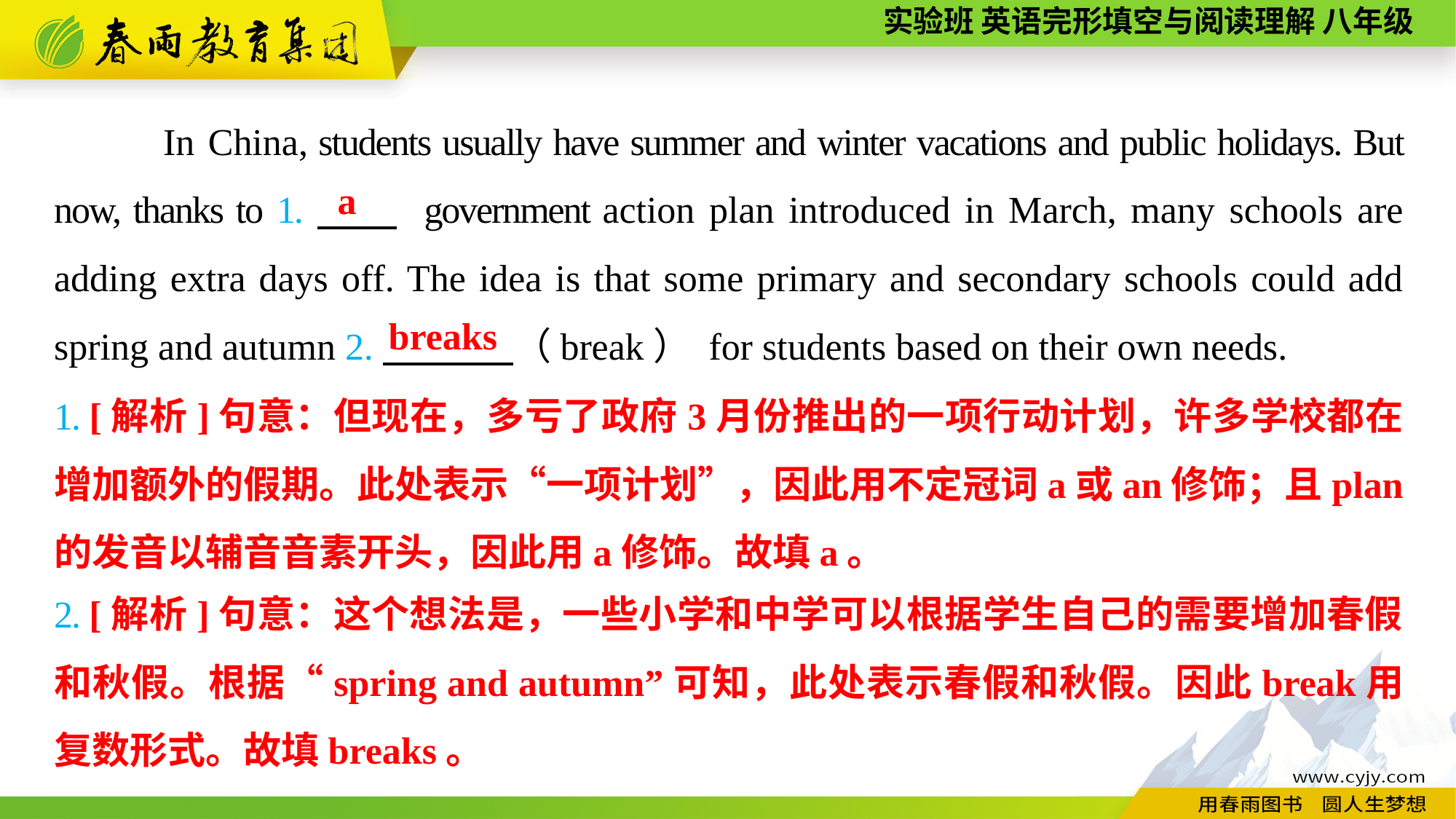

In China, students usually have summer and winter vacations and public holidays. But now, thanks to 1.　　 government action plan introduced in March, many schools are adding extra days off. The idea is that some primary and secondary schools could add spring and autumn 2.　  　　（break） for students based on their own needs.
 a
breaks
1. [解析]句意：但现在，多亏了政府3月份推出的一项行动计划，许多学校都在增加额外的假期。此处表示“一项计划”，因此用不定冠词a或an修饰；且plan的发音以辅音音素开头，因此用a修饰。故填a。
2. [解析]句意：这个想法是，一些小学和中学可以根据学生自己的需要增加春假和秋假。根据“spring and autumn”可知，此处表示春假和秋假。因此break用复数形式。故填breaks。